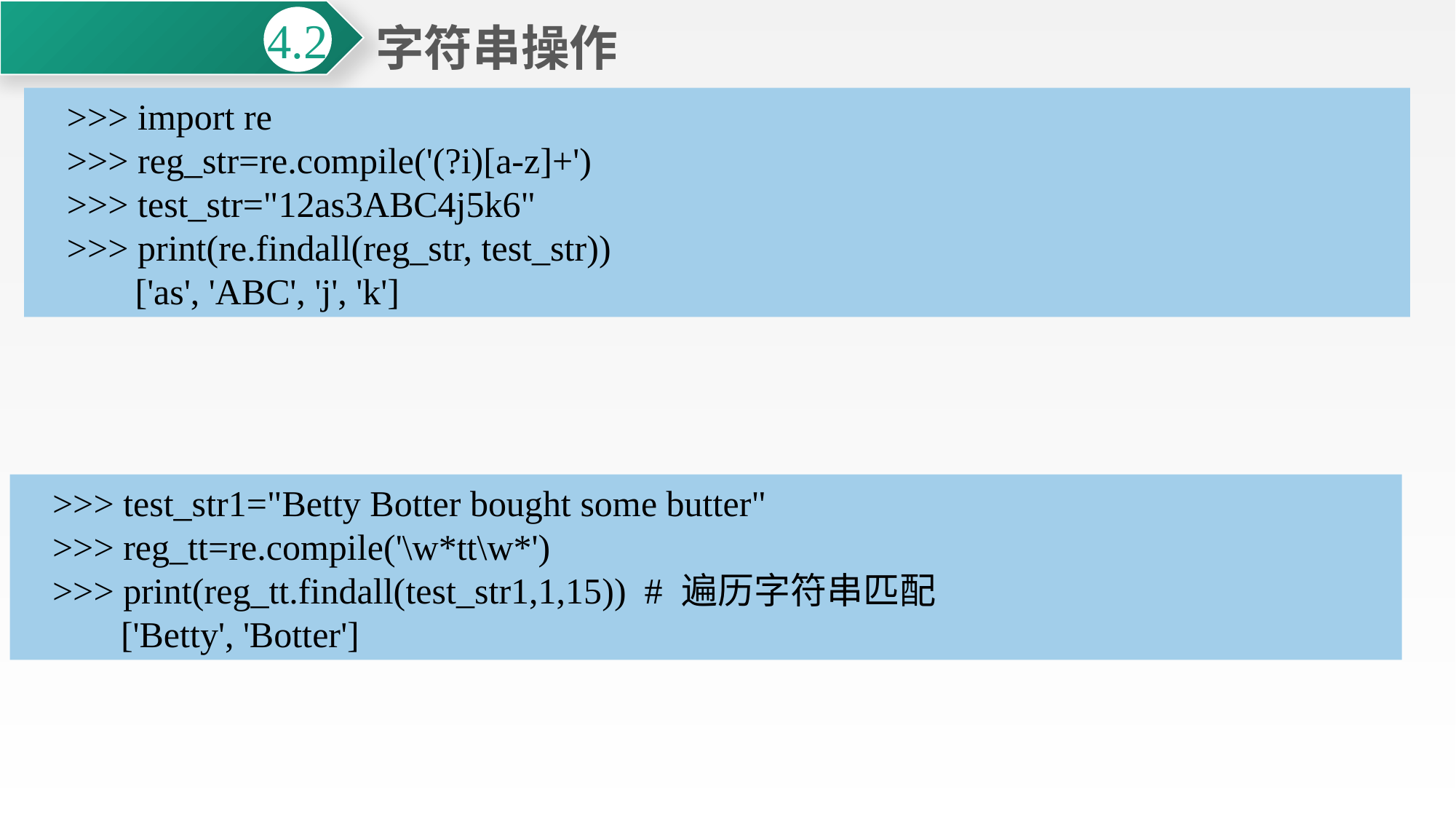

字符串操作

4.2
⑷re.findall()函数和pattern.findall()方法re.findall()
格式如下：
re.findall (pattern, string, flags=0)
功能说明：该函数会遍历字符串进行匹配，可以获取字符串中所有能匹配的子字符串并以列表的形式给出，如全字符串都无匹配则返回空列表。参数含义同re.match()。
>>> import re
>>> reg_str=re.compile('(?i)[a-z]+')
>>> test_str="12as3ABC4j5k6"
>>> print(re.findall(reg_str, test_str))
    ['as', 'ABC', 'j', 'k']
pattern.findall()格式如下：
pattern.findall (string,pos=0,endpos=len(string))
功能说明：pattern为正则表达式对象，参数string为需要匹配的字符串对象，pos为匹配起始位置，默认为1，endpos为匹配结束位置，默认为-1
>>> test_str1="Betty Botter bought some butter"
>>> reg_tt=re.compile('\w*tt\w*')
>>> print(reg_tt.findall(test_str1,1,15))  # 遍历字符串匹配
    ['Betty', 'Botter']